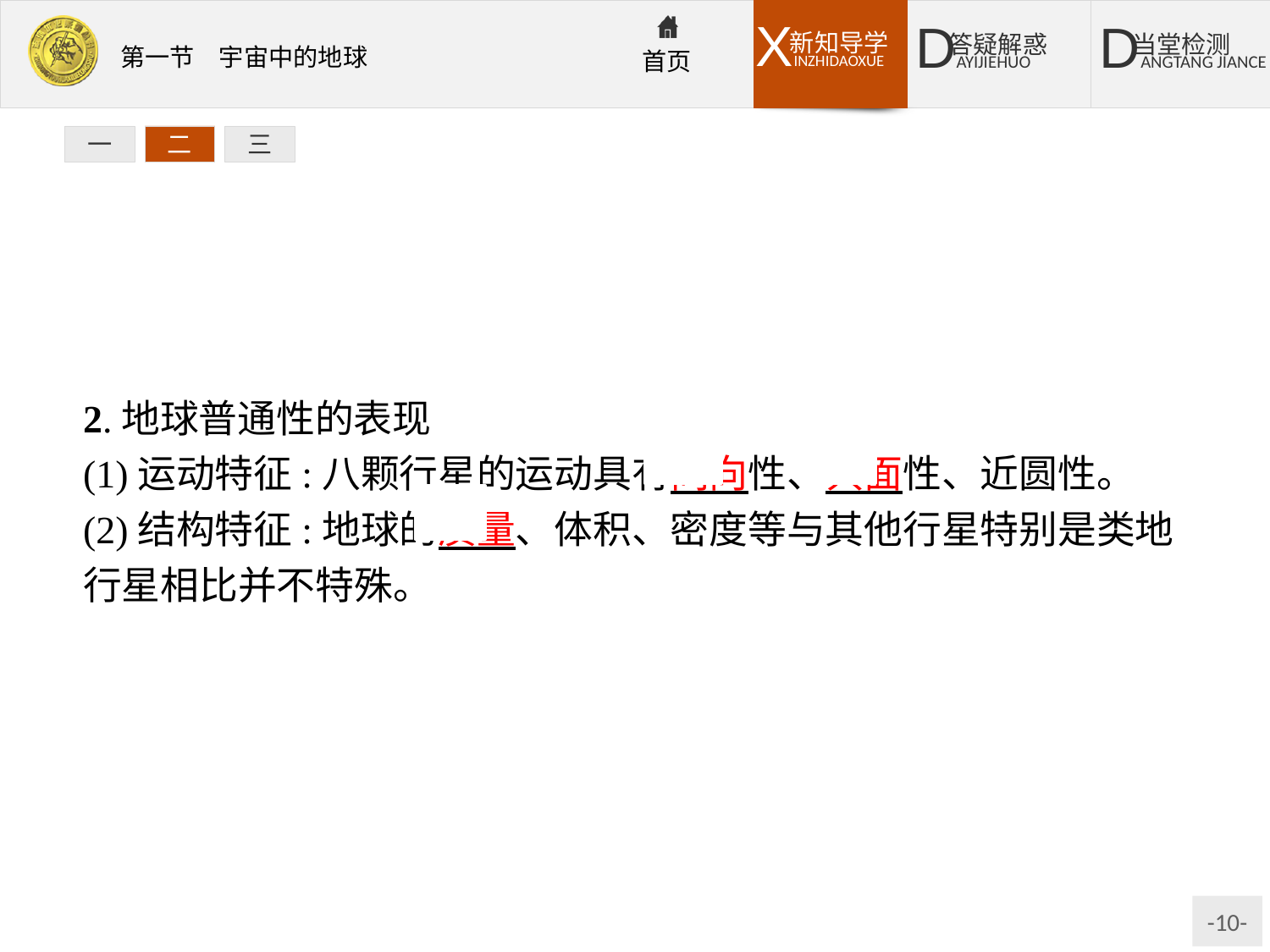

一
二
三
2.地球普通性的表现
(1)运动特征:八颗行星的运动具有同向性、共面性、近圆性。
(2)结构特征:地球的质量、体积、密度等与其他行星特别是类地行星相比并不特殊。